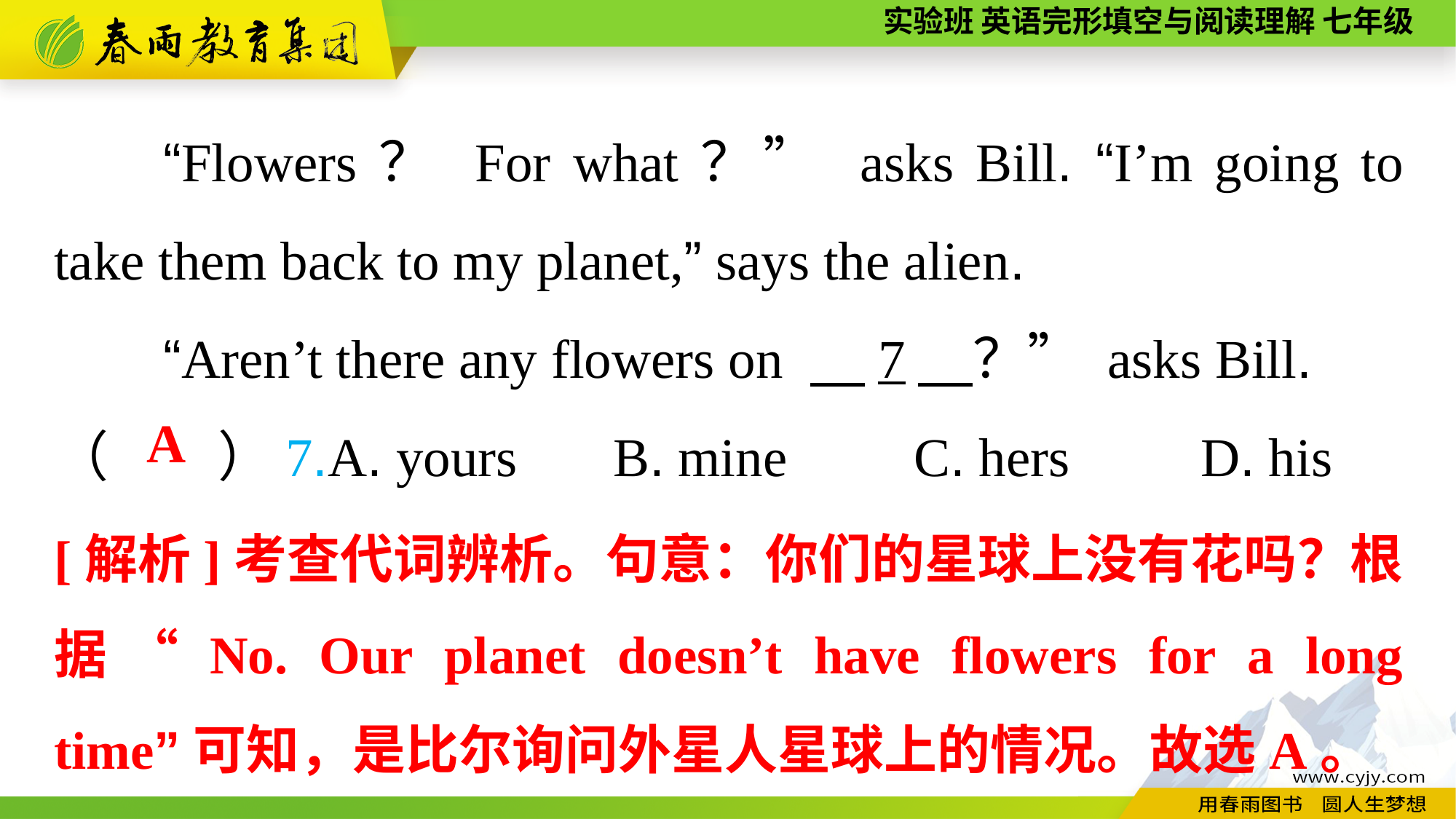

“Flowers？ For what？” asks Bill. “I’m going to take them back to my planet,” says the alien.
“Aren’t there any flowers on 　7　？” asks Bill.
（　　）7.A. yours       B. mine	       C. hers	    D. his
A
[解析]考查代词辨析。句意：你们的星球上没有花吗？根据“No. Our planet doesn’t have flowers for a long time”可知，是比尔询问外星人星球上的情况。故选A。